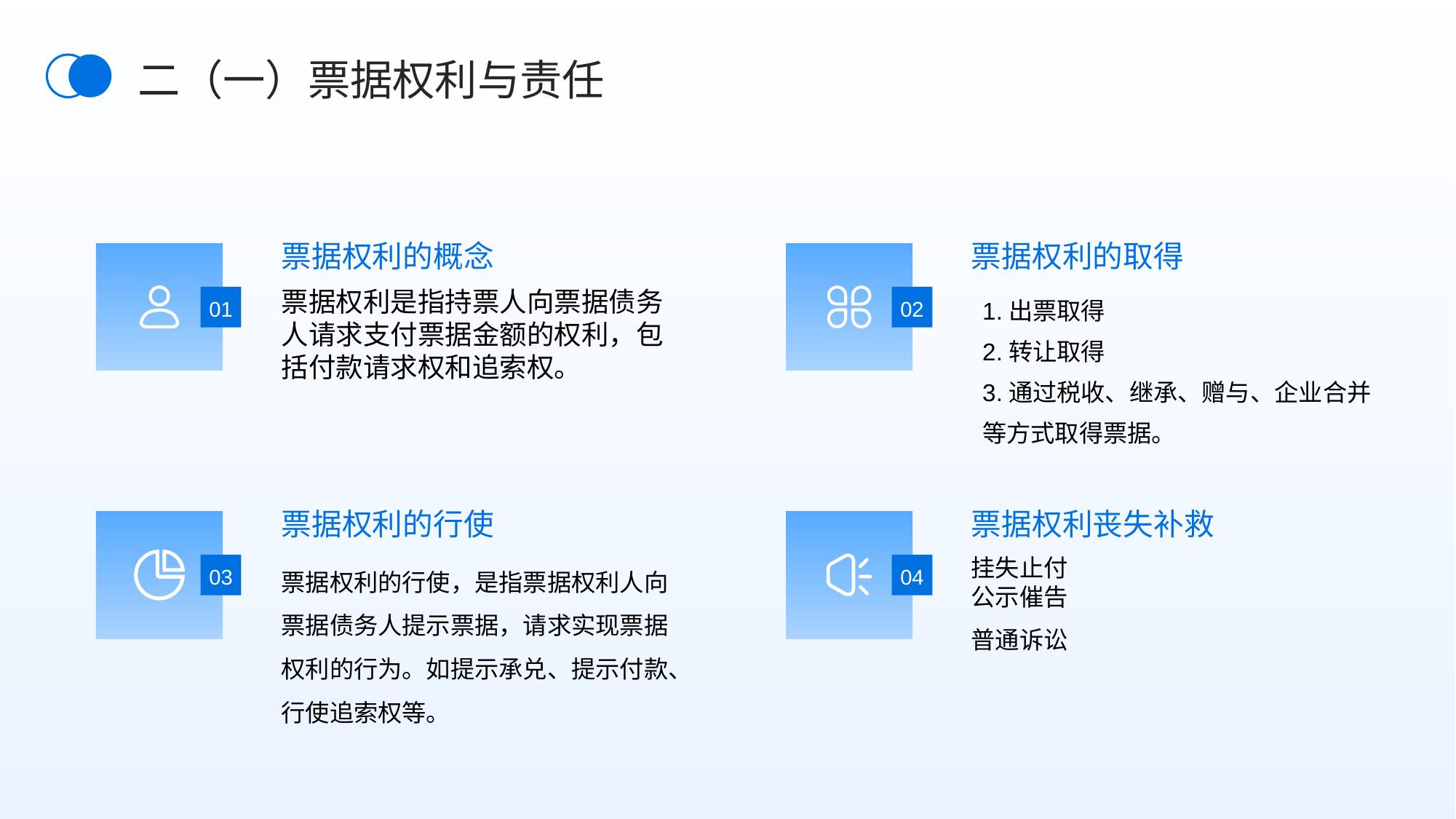

二（一）票据权利与责任

票据权利的概念
票据权利的取得

1.出票取得
2.转让取得
3.通过税收、继承、赠与、企业合并等方式取得票据。
票据权利是指持票人向票据债务人请求支付票据金额的权利，包括付款请求权和追索权。

01
02

票据权利的行使
票据权利丧失补救

票据权利的行使，是指票据权利人向票据债务人提示票据，请求实现票据权利的行为。如提示承兑、提示付款、行使追索权等。
挂失止付
公示催告
普通诉讼
03
04